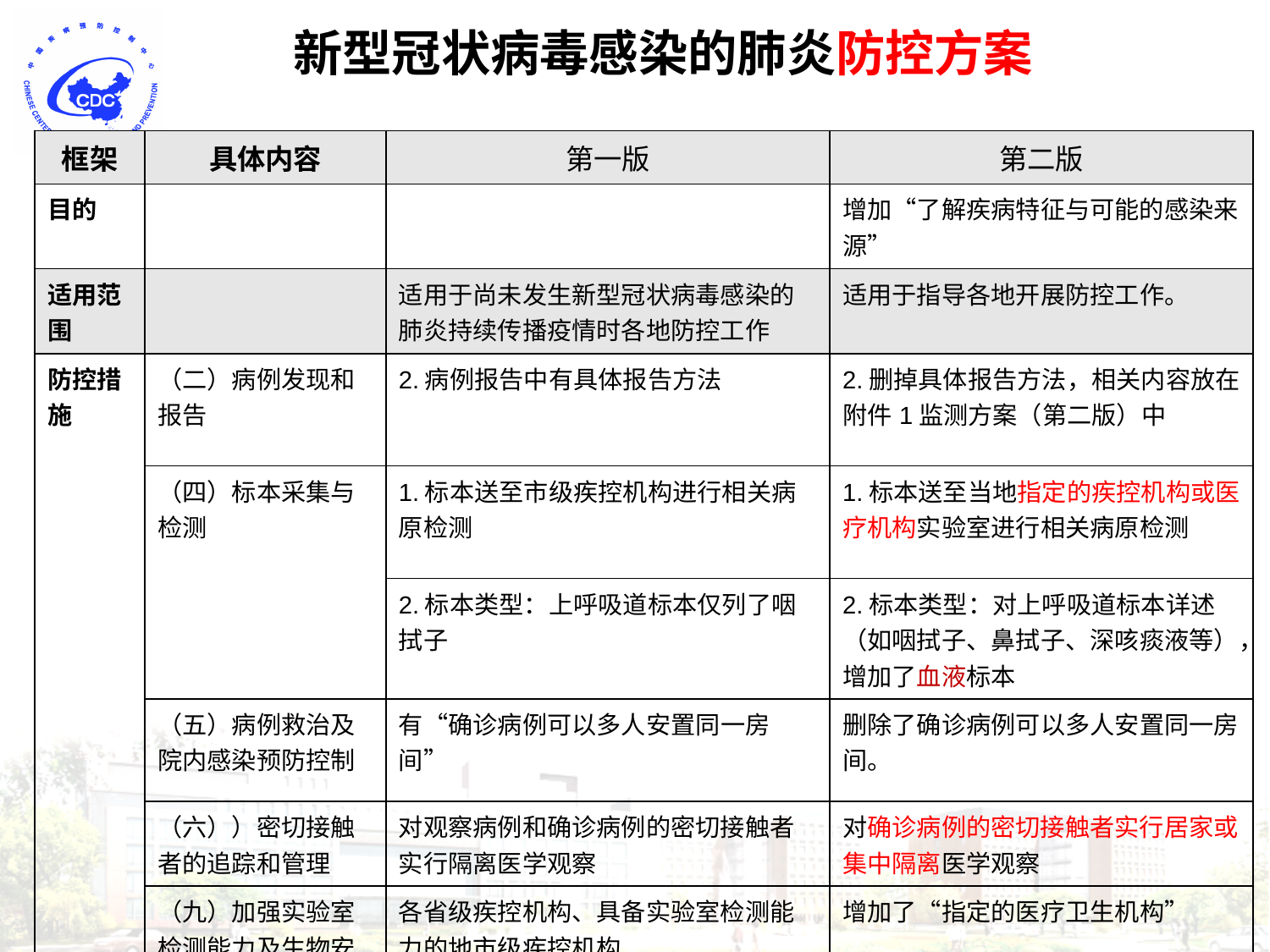

新型冠状病毒感染的肺炎防控方案
| 框架 | 具体内容 | 第一版 | 第二版 |
| --- | --- | --- | --- |
| 目的 |  |  | 增加“了解疾病特征与可能的感染来源” |
| 适用范围 |  | 适用于尚未发生新型冠状病毒感染的肺炎持续传播疫情时各地防控工作 | 适用于指导各地开展防控工作。 |
| 防控措施 | （二）病例发现和报告 | 2.病例报告中有具体报告方法 | 2.删掉具体报告方法，相关内容放在附件1监测方案（第二版）中 |
|  | （四）标本采集与检测 | 1.标本送至市级疾控机构进行相关病原检测 | 1.标本送至当地指定的疾控机构或医疗机构实验室进行相关病原检测 |
|  |  | 2.标本类型：上呼吸道标本仅列了咽拭子 | 2.标本类型：对上呼吸道标本详述（如咽拭子、鼻拭子、深咳痰液等），增加了血液标本 |
|  | （五）病例救治及院内感染预防控制 | 有“确诊病例可以多人安置同一房间” | 删除了确诊病例可以多人安置同一房间。 |
|  | （六））密切接触者的追踪和管理 | 对观察病例和确诊病例的密切接触者实行隔离医学观察 | 对确诊病例的密切接触者实行居家或集中隔离医学观察 |
|  | （九）加强实验室检测能力及生物安全防护意识 | 各省级疾控机构、具备实验室检测能力的地市级疾控机构 | 增加了“指定的医疗卫生机构” |